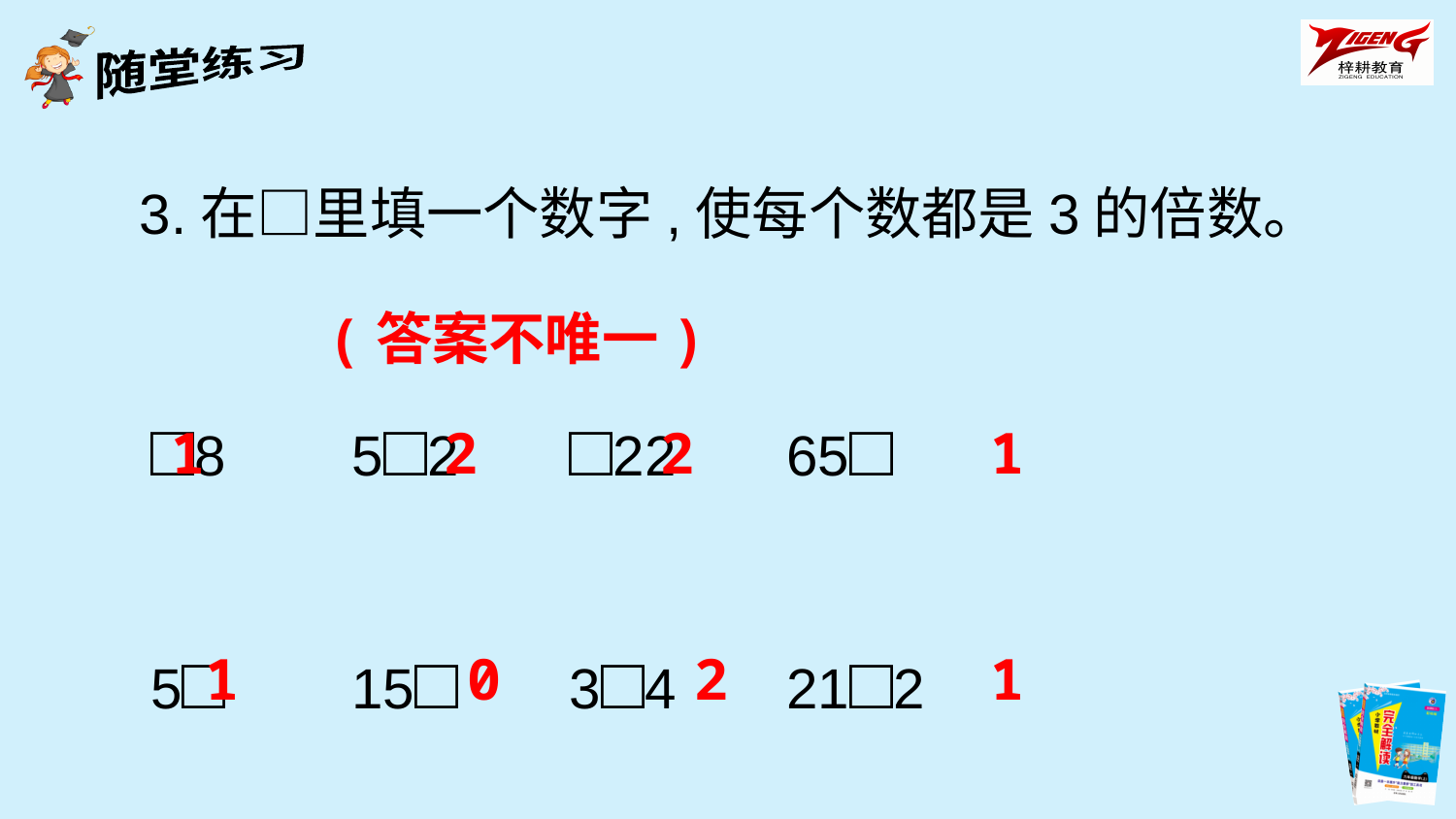

3.在□里填一个数字,使每个数都是3的倍数。
(答案不唯一)
□8        5□2       □22       65□

5□        15□       3□4       21□2
1
2
2
1
1
0
2
1